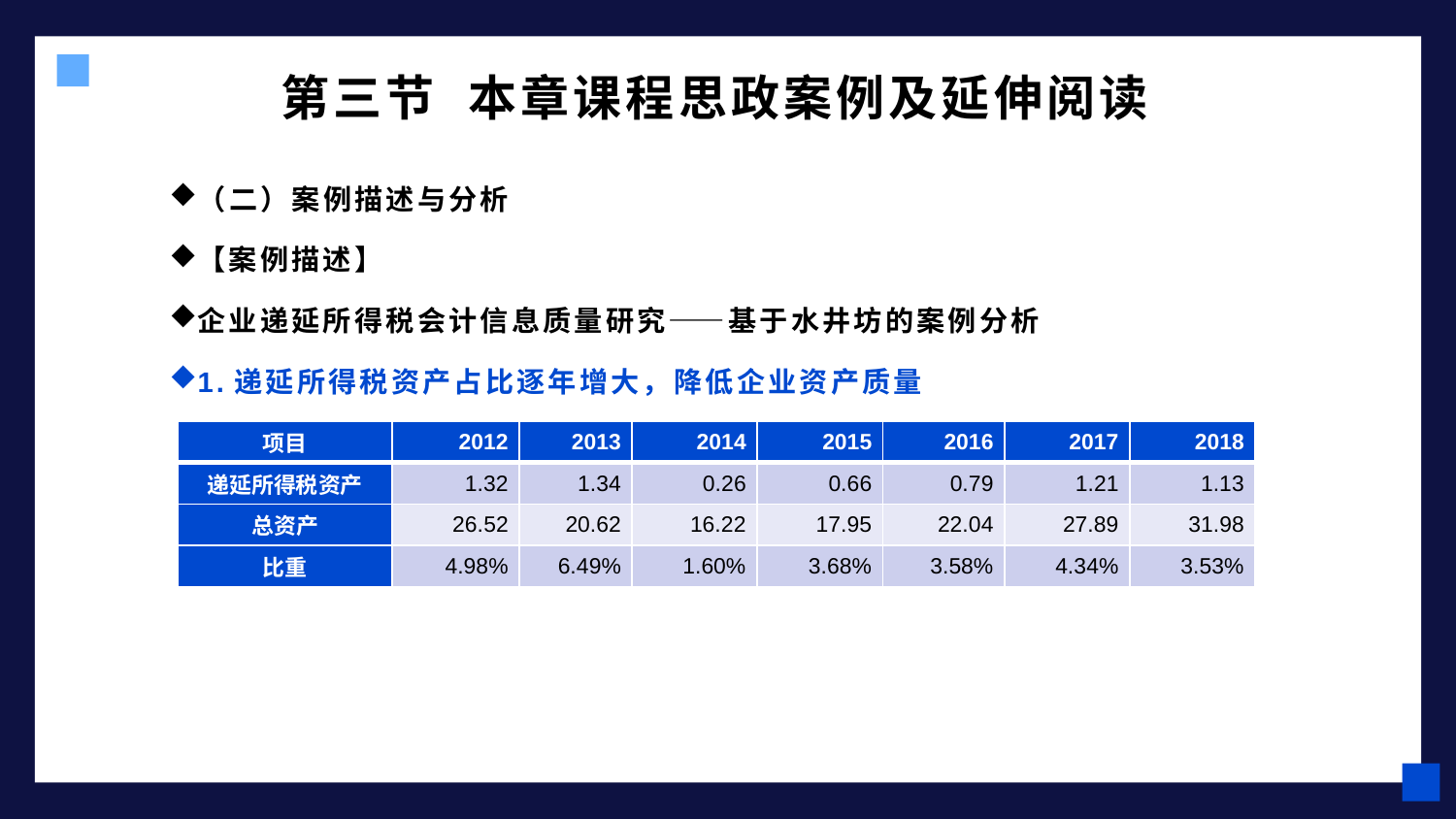

# 第三节  本章课程思政案例及延伸阅读
（二）案例描述与分析
【案例描述】
企业递延所得税会计信息质量研究——基于水井坊的案例分析
1.递延所得税资产占比逐年增大，降低企业资产质量

| 项目 | 2012 | 2013 | 2014 | 2015 | 2016 | 2017 | 2018 |
| --- | --- | --- | --- | --- | --- | --- | --- |
| 递延所得税资产 | 1.32 | 1.34 | 0.26 | 0.66 | 0.79 | 1.21 | 1.13 |
| 总资产 | 26.52 | 20.62 | 16.22 | 17.95 | 22.04 | 27.89 | 31.98 |
| 比重 | 4.98% | 6.49% | 1.60% | 3.68% | 3.58% | 4.34% | 3.53% |